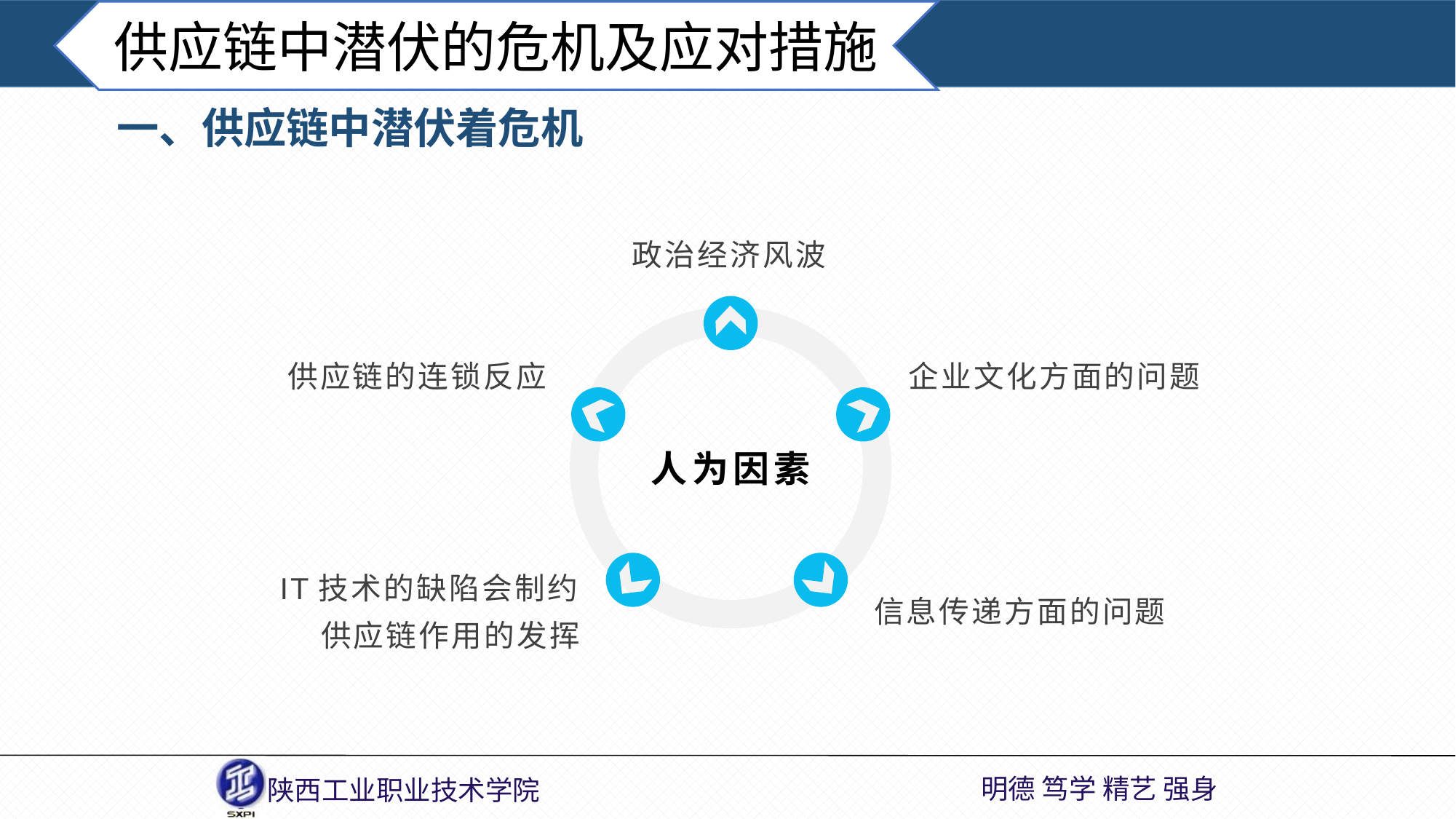

供应链中潜伏的危机及应对措施

一、供应链中潜伏着危机
政治经济风波

供应链的连锁反应
企业文化方面的问题

人为因素
IT技术的缺陷会制约供应链作用的发挥
信息传递方面的问题